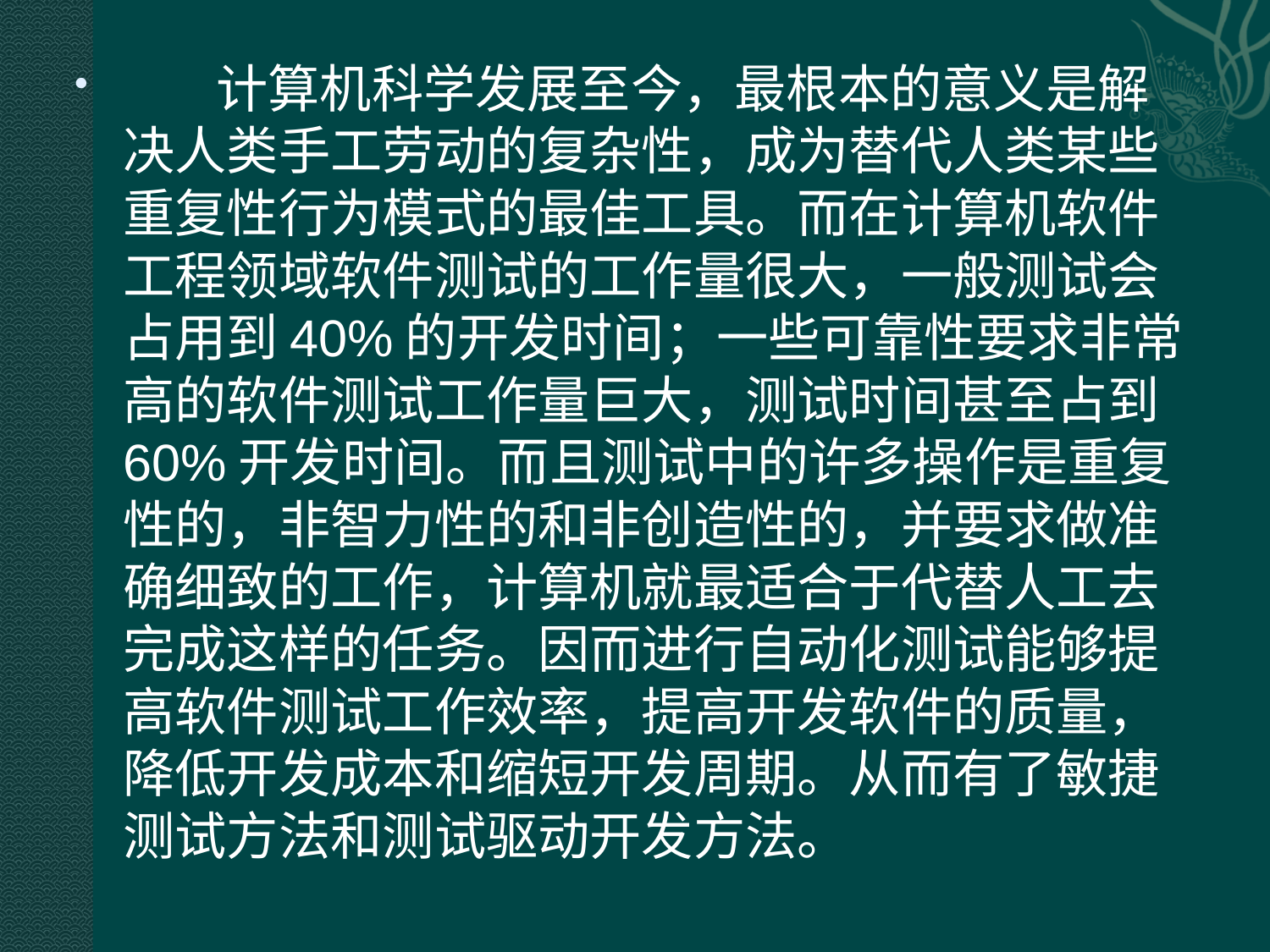

计算机科学发展至今，最根本的意义是解决人类手工劳动的复杂性，成为替代人类某些重复性行为模式的最佳工具。而在计算机软件工程领域软件测试的工作量很大，一般测试会占用到40%的开发时间；一些可靠性要求非常高的软件测试工作量巨大，测试时间甚至占到60%开发时间。而且测试中的许多操作是重复性的，非智力性的和非创造性的，并要求做准确细致的工作，计算机就最适合于代替人工去完成这样的任务。因而进行自动化测试能够提高软件测试工作效率，提高开发软件的质量，降低开发成本和缩短开发周期。从而有了敏捷测试方法和测试驱动开发方法。